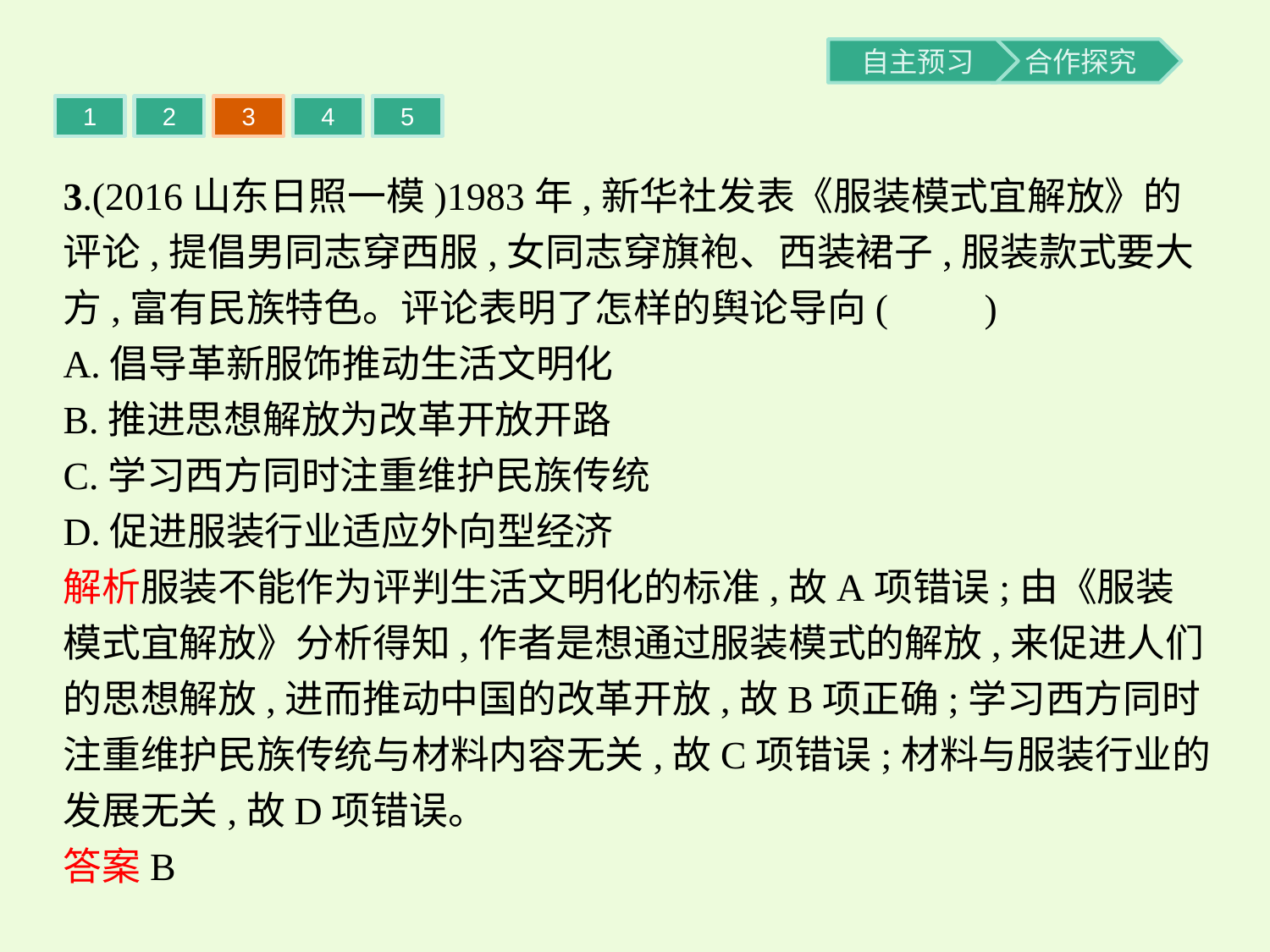

1
2
3
4
5
3.(2016山东日照一模)1983年,新华社发表《服装模式宜解放》的评论,提倡男同志穿西服,女同志穿旗袍、西装裙子,服装款式要大方,富有民族特色。评论表明了怎样的舆论导向(　　)
A.倡导革新服饰推动生活文明化
B.推进思想解放为改革开放开路
C.学习西方同时注重维护民族传统
D.促进服装行业适应外向型经济
解析服装不能作为评判生活文明化的标准,故A项错误;由《服装模式宜解放》分析得知,作者是想通过服装模式的解放,来促进人们的思想解放,进而推动中国的改革开放,故B项正确;学习西方同时注重维护民族传统与材料内容无关,故C项错误;材料与服装行业的发展无关,故D项错误。
答案B